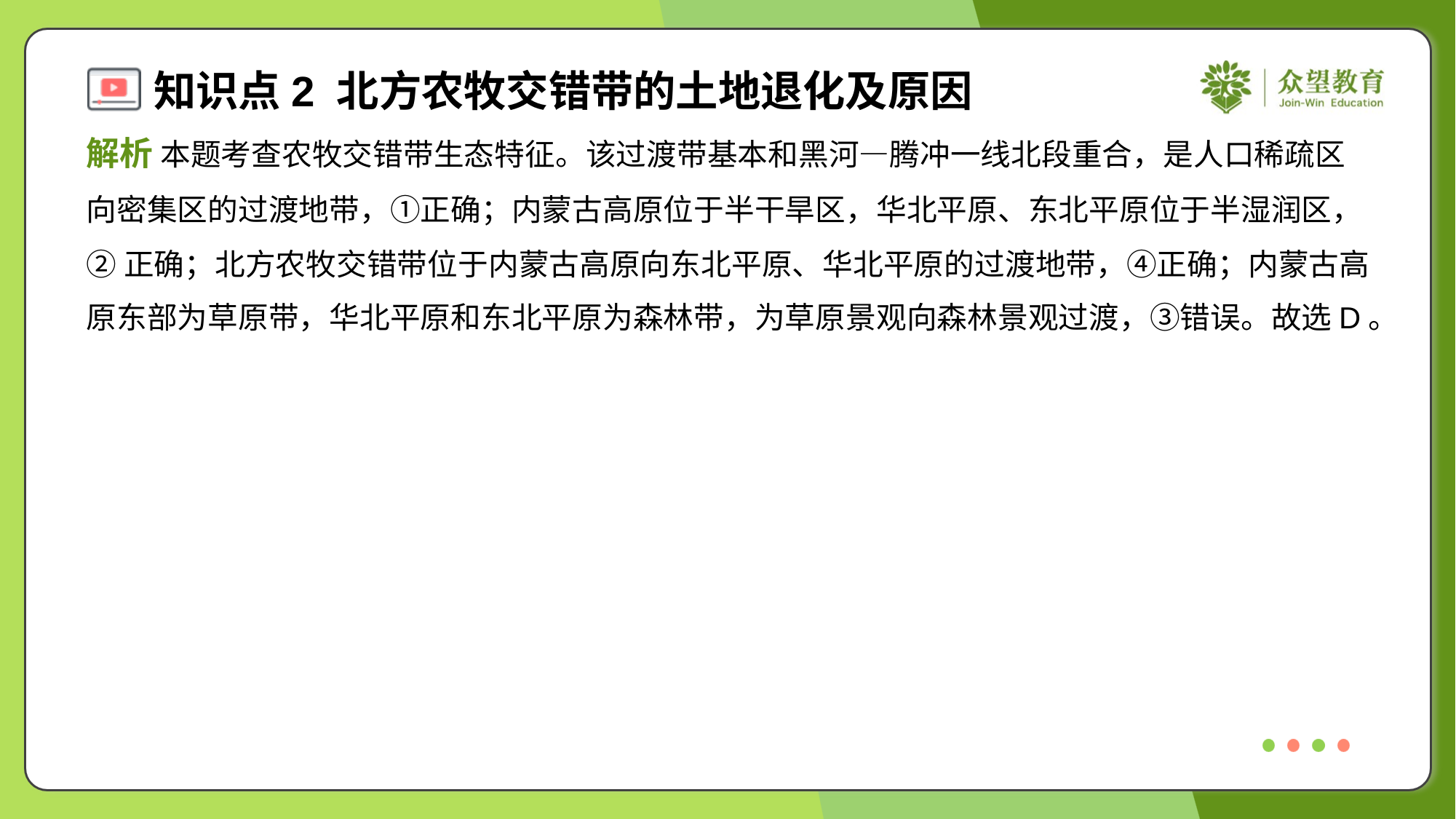

解析 本题考查农牧交错带生态特征。该过渡带基本和黑河—腾冲一线北段重合，是人口稀疏区
向密集区的过渡地带，①正确；内蒙古高原位于半干旱区，华北平原、东北平原位于半湿润区，
②正确；北方农牧交错带位于内蒙古高原向东北平原、华北平原的过渡地带，④正确；内蒙古高
原东部为草原带，华北平原和东北平原为森林带，为草原景观向森林景观过渡，③错误。故选D。